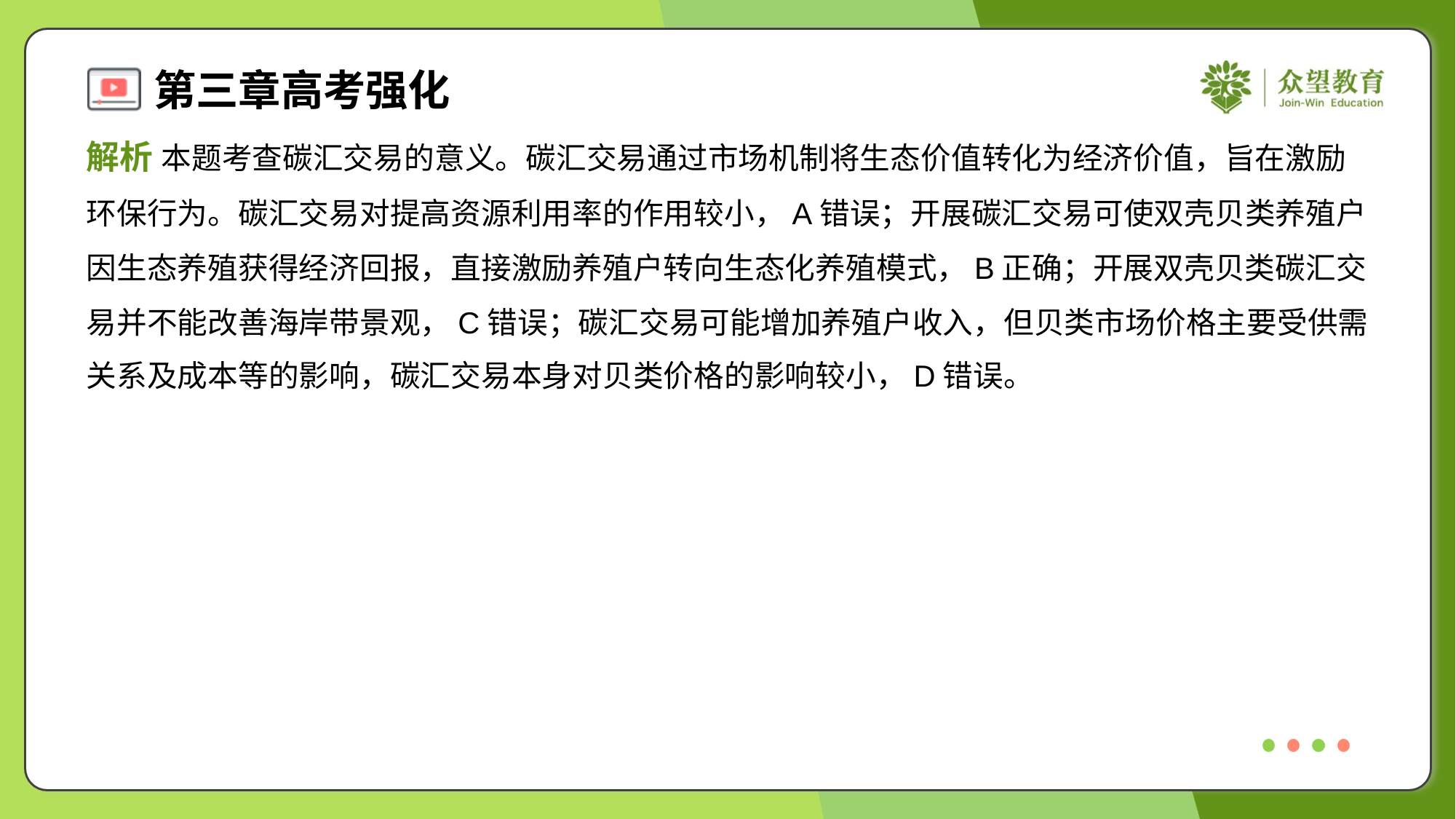

解析 本题考查碳汇交易的意义。碳汇交易通过市场机制将生态价值转化为经济价值，旨在激励
环保行为。碳汇交易对提高资源利用率的作用较小，A错误；开展碳汇交易可使双壳贝类养殖户
因生态养殖获得经济回报，直接激励养殖户转向生态化养殖模式，B正确；开展双壳贝类碳汇交
易并不能改善海岸带景观，C错误；碳汇交易可能增加养殖户收入，但贝类市场价格主要受供需
关系及成本等的影响，碳汇交易本身对贝类价格的影响较小，D错误。